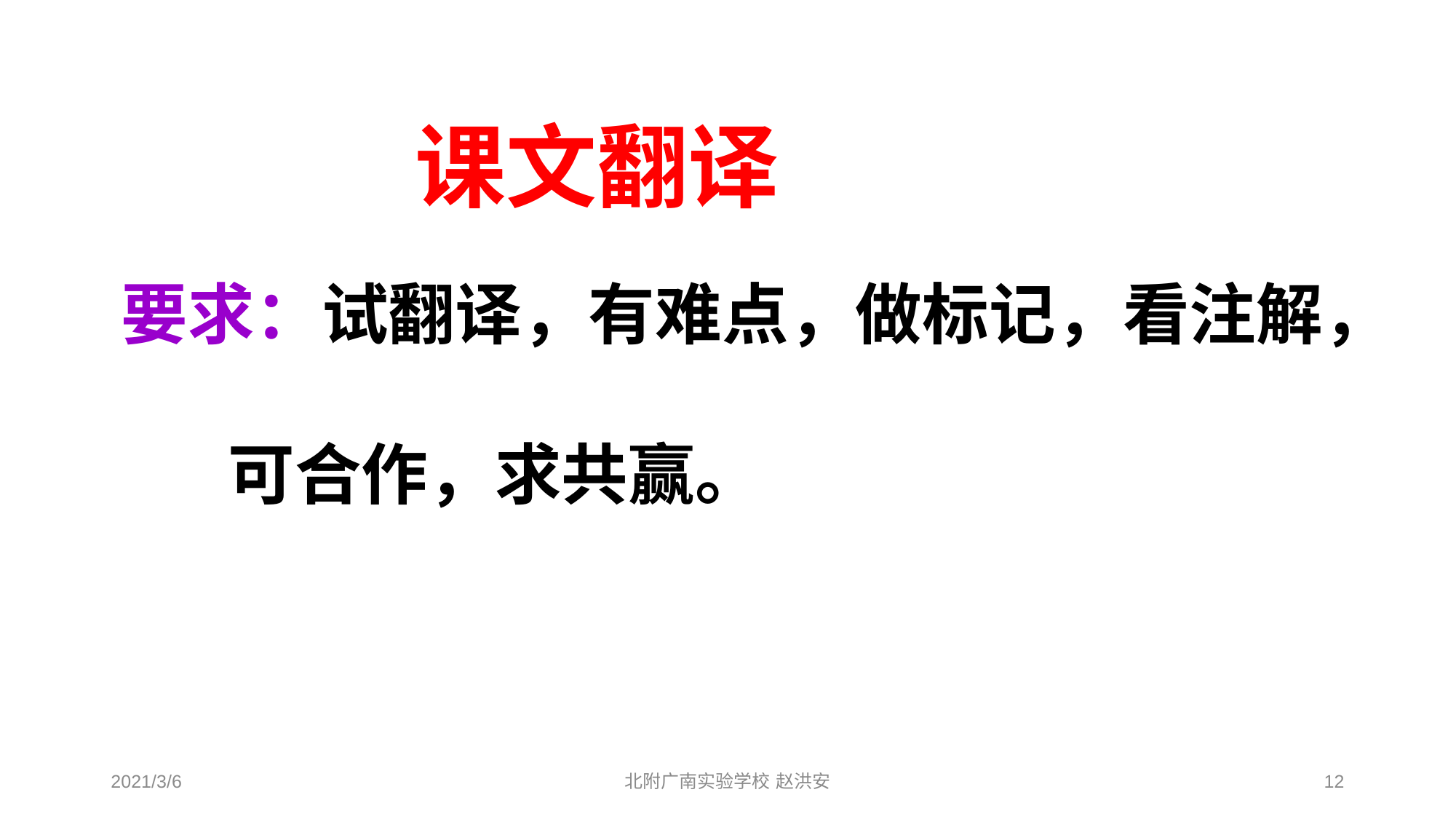

课文翻译
要求：试翻译，有难点，做标记，看注解，
      可合作，求共赢。
2021/3/6
北附广南实验学校 赵洪安
12